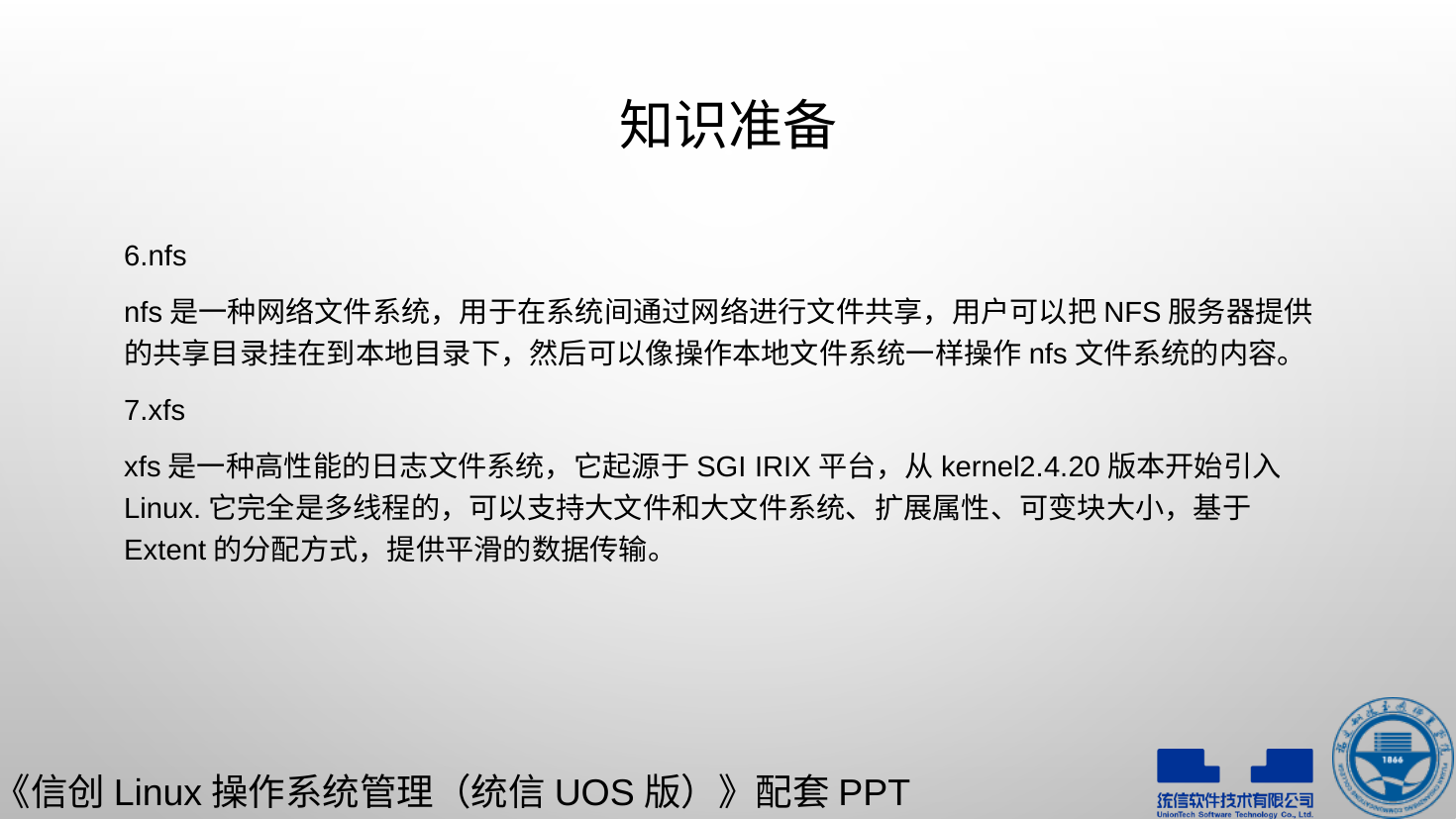

# 知识准备
6.nfs
nfs是一种网络文件系统，用于在系统间通过网络进行文件共享，用户可以把NFS服务器提供的共享目录挂在到本地目录下，然后可以像操作本地文件系统一样操作nfs文件系统的内容。
7.xfs
xfs是一种高性能的日志文件系统，它起源于SGI IRIX平台，从kernel2.4.20版本开始引入Linux.它完全是多线程的，可以支持大文件和大文件系统、扩展属性、可变块大小，基于Extent的分配方式，提供平滑的数据传输。